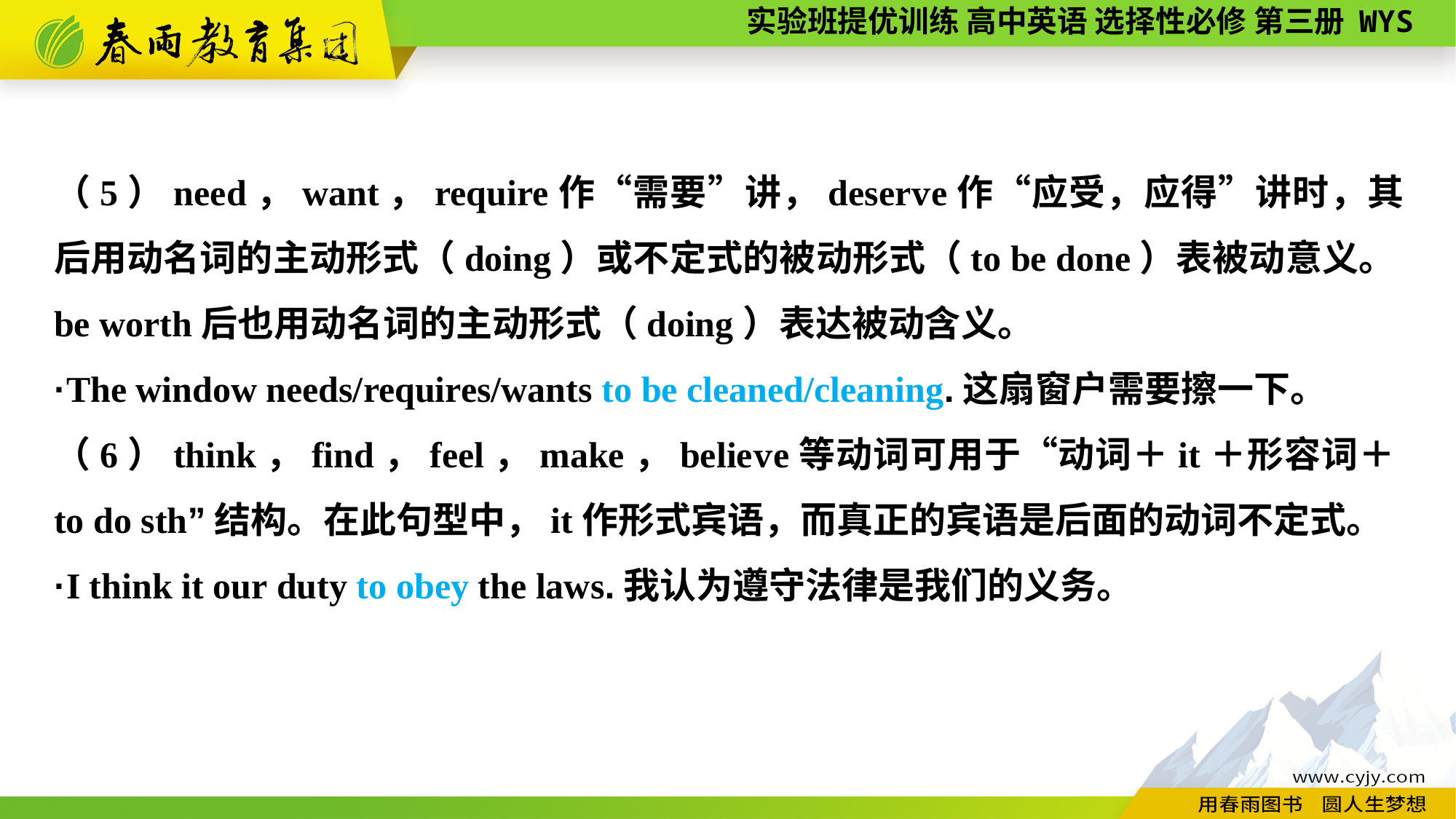

（5）need，want，require作“需要”讲，deserve作“应受，应得”讲时，其后用动名词的主动形式（doing）或不定式的被动形式（to be done）表被动意义。be worth后也用动名词的主动形式（doing）表达被动含义。
·The window needs/requires/wants to be cleaned/cleaning.这扇窗户需要擦一下。
（6）think，find，feel，make，believe等动词可用于“动词＋it＋形容词＋to do sth”结构。在此句型中，it作形式宾语，而真正的宾语是后面的动词不定式。
·I think it our duty to obey the laws.我认为遵守法律是我们的义务。